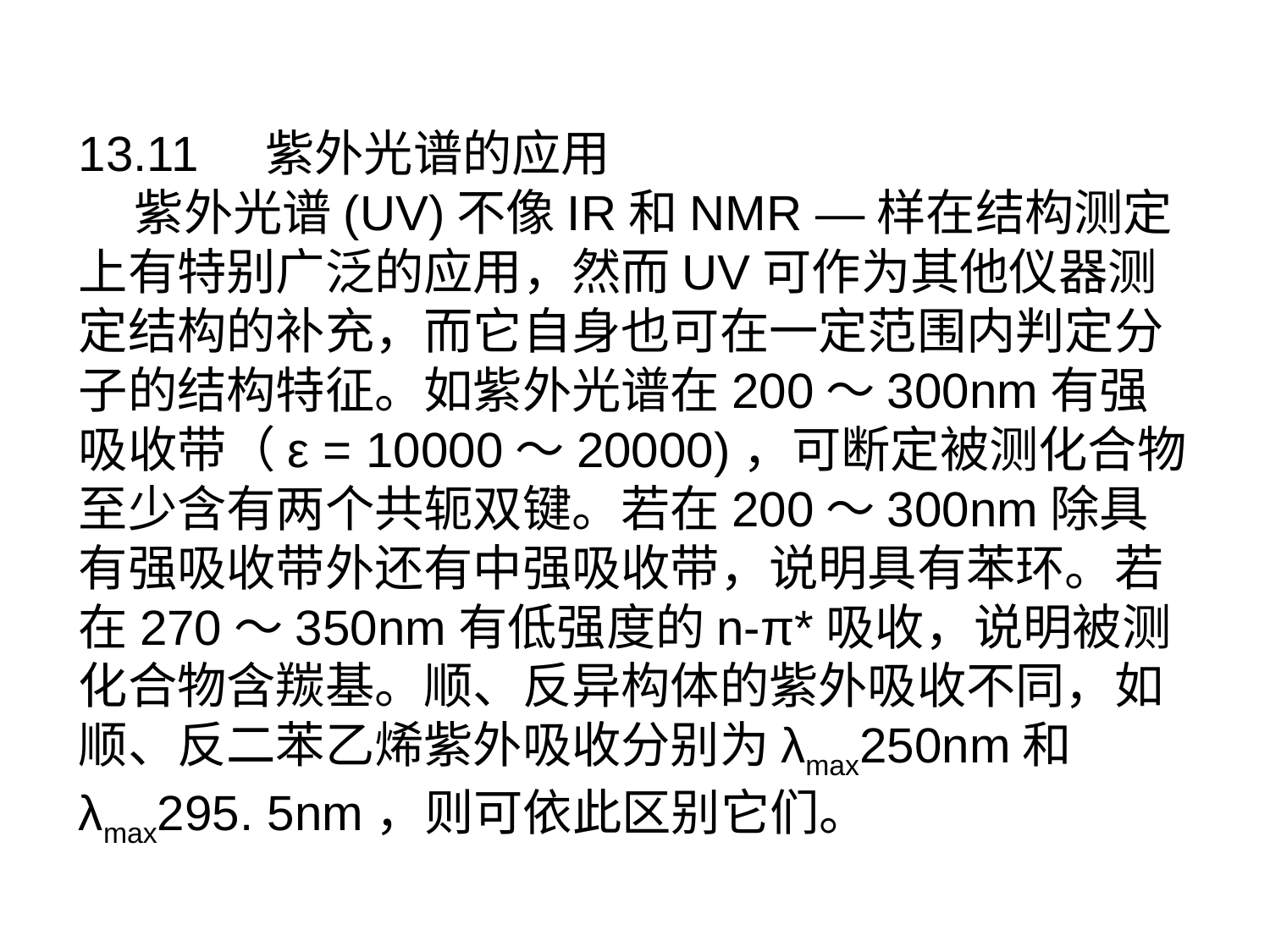

13.11    紫外光谱的应用
    紫外光谱(UV)不像IR和NMR —样在结构测定上有特别广泛的应用，然而UV可作为其他仪器测定结构的补充，而它自身也可在一定范围内判定分子的结构特征。如紫外光谱在200〜300nm有强吸收带（ε = 10000〜20000)，可断定被测化合物至少含有两个共轭双键。若在200〜300nm除具有强吸收带外还有中强吸收带，说明具有苯环。若在270〜350nm有低强度的n-π*吸收，说明被测化合物含羰基。顺、反异构体的紫外吸收不同，如顺、反二苯乙烯紫外吸收分别为λmax250nm和λmax295. 5nm，则可依此区别它们。